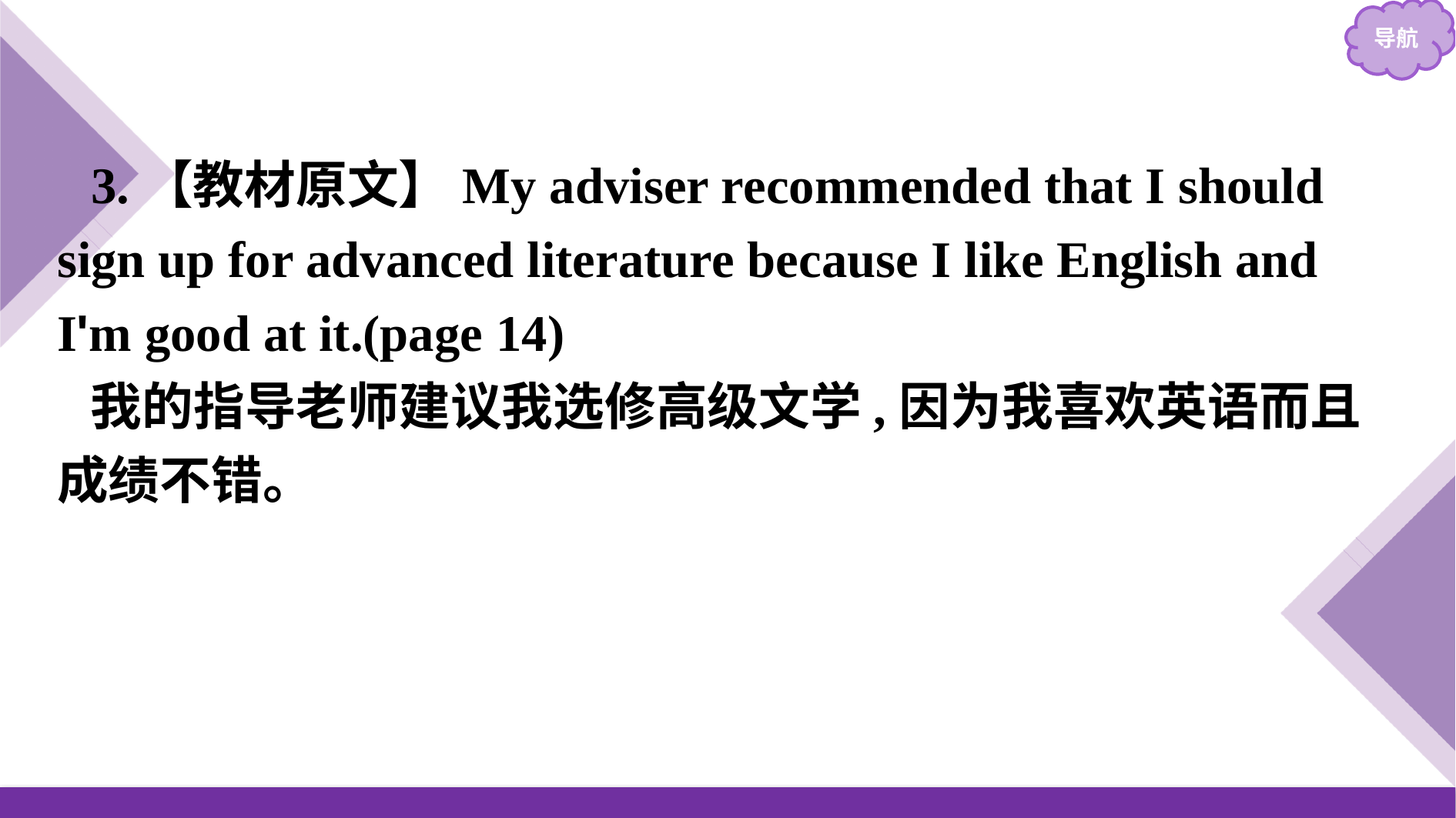

3.【教材原文】My adviser recommended that I should sign up for advanced literature because I like English and I'm good at it.(page 14)
我的指导老师建议我选修高级文学,因为我喜欢英语而且成绩不错。